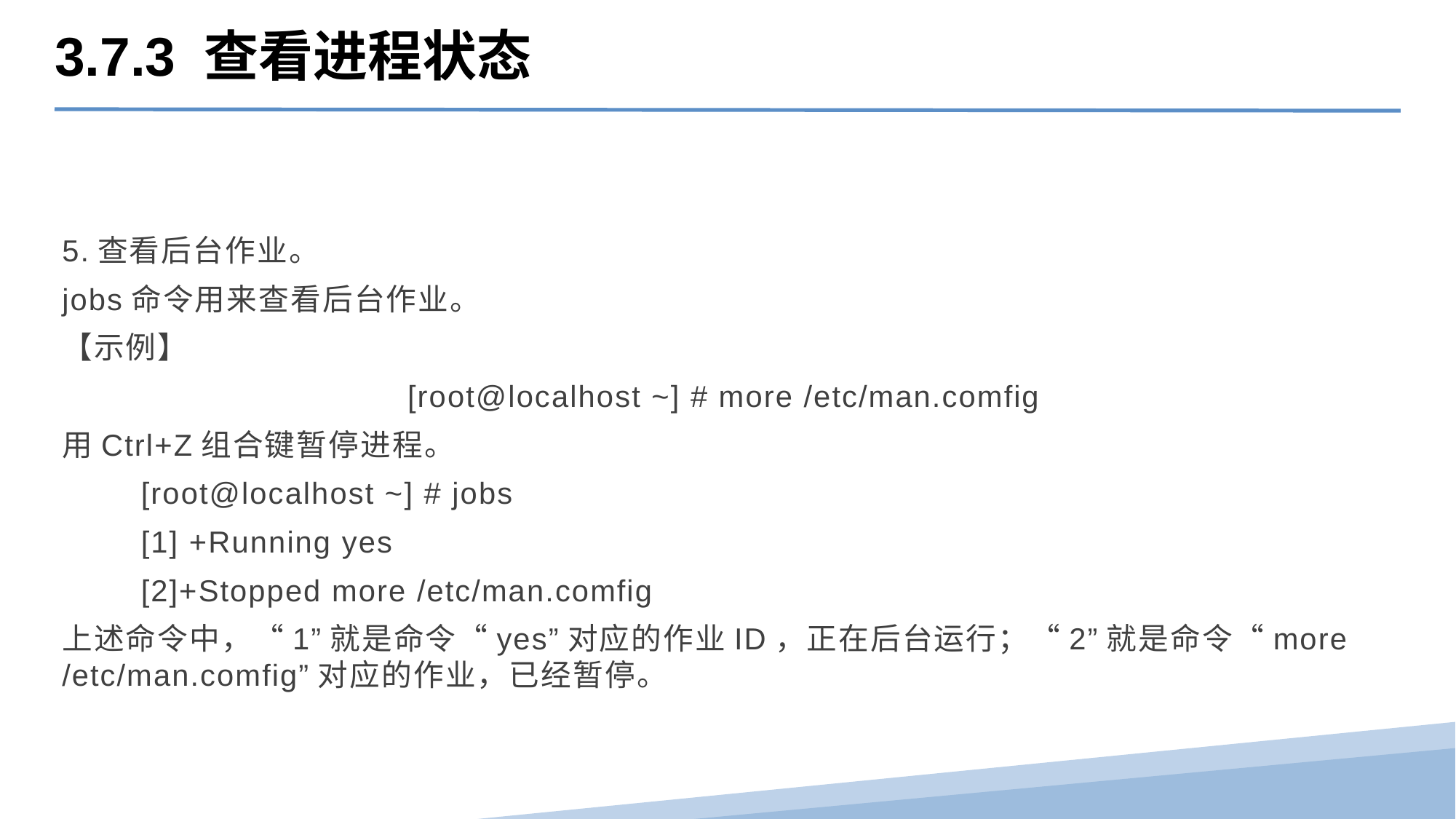

3.7.3 查看进程状态
5.查看后台作业。
jobs命令用来查看后台作业。
【示例】
                                   [root@localhost ~] # more /etc/man.comfig
用Ctrl+Z组合键暂停进程。
        [root@localhost ~] # jobs
        [1] +Running yes
        [2]+Stopped more /etc/man.comfig
上述命令中，“1”就是命令“yes”对应的作业ID，正在后台运行；“2”就是命令“more /etc/man.comfig”对应的作业，已经暂停。